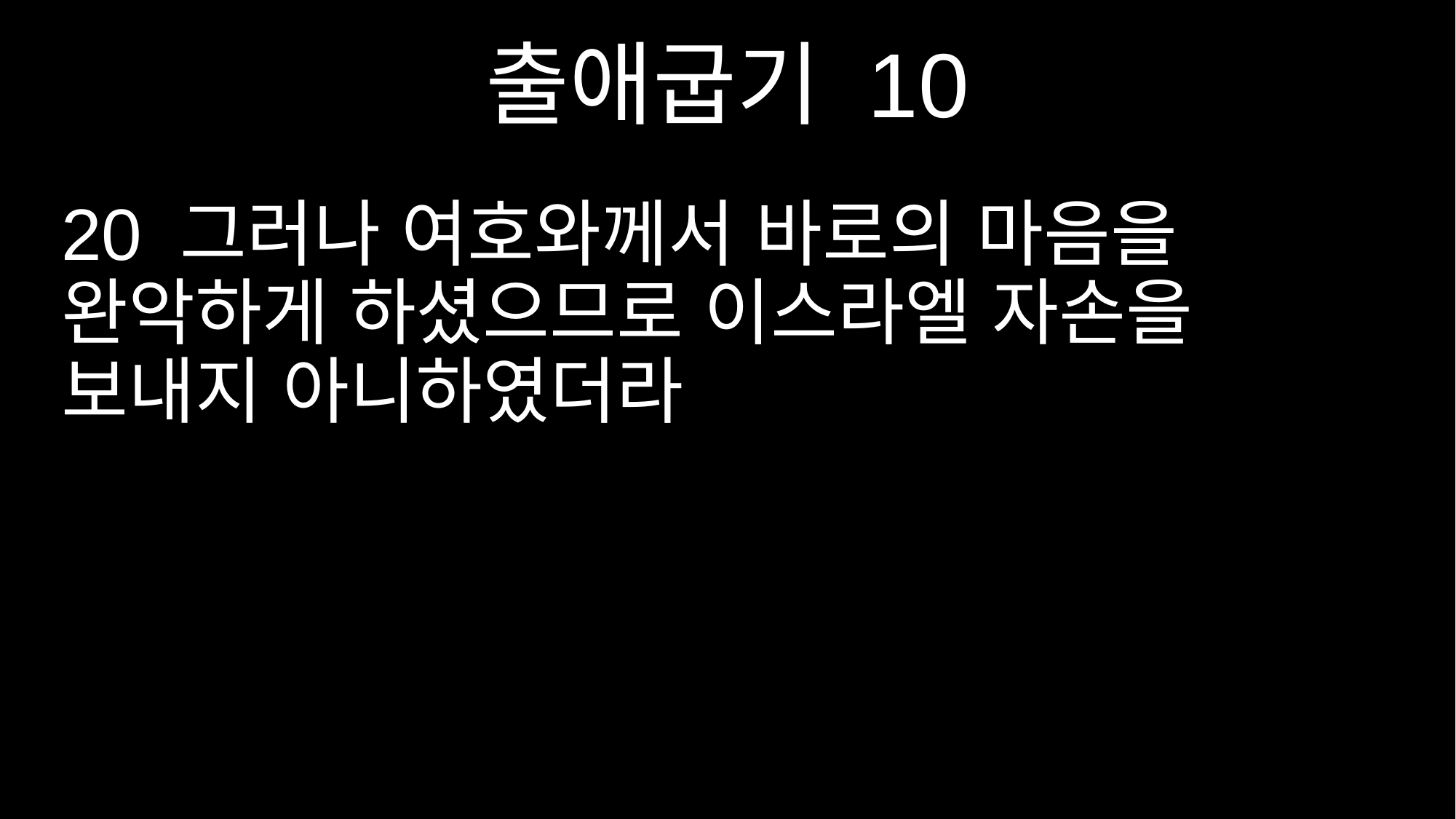

출애굽기 10
20 그러나 여호와께서 바로의 마음을 완악하게 하셨으므로 이스라엘 자손을 보내지 아니하였더라